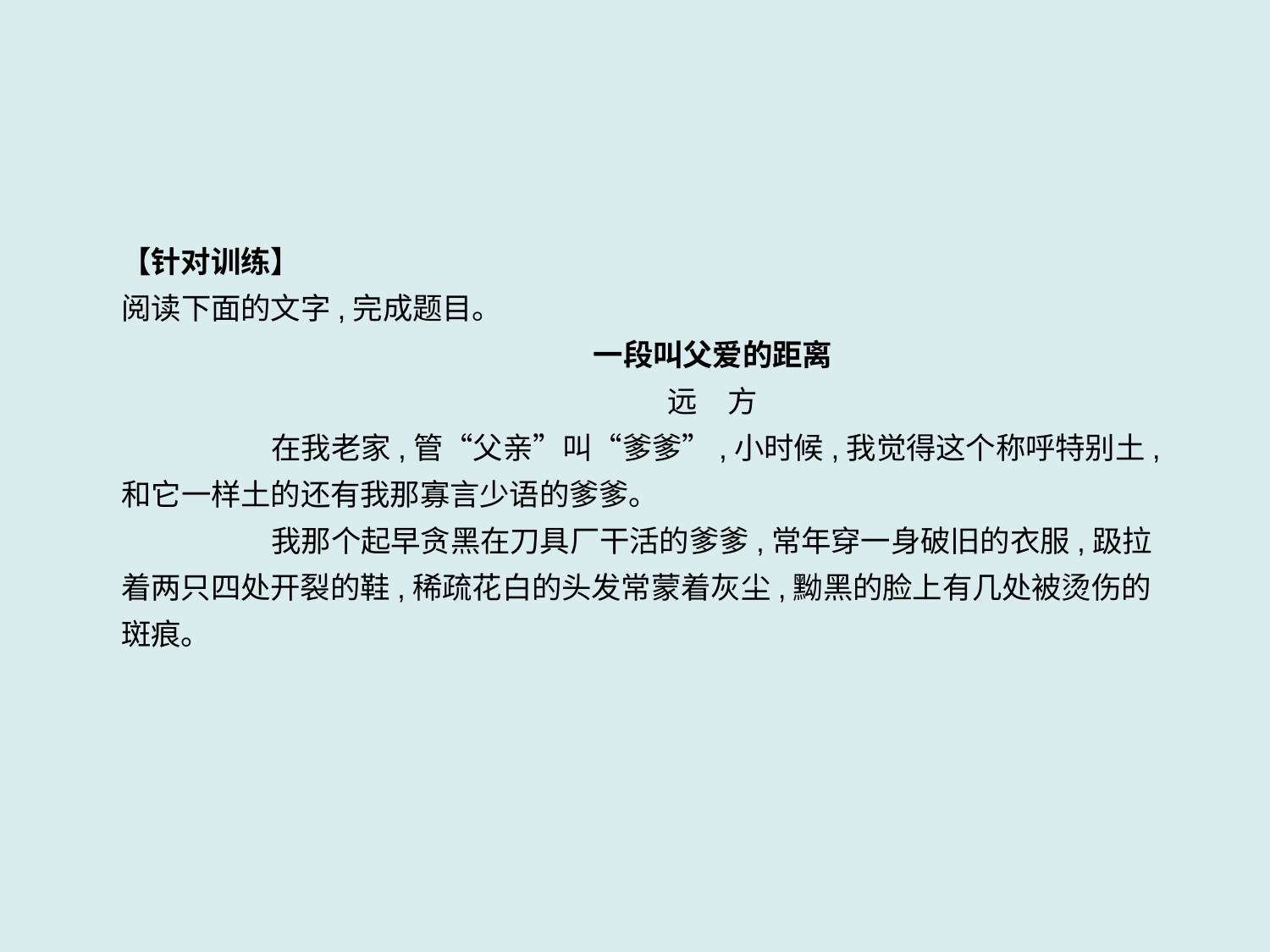

【针对训练】
阅读下面的文字,完成题目。
一段叫父爱的距离
远　方
在我老家,管“父亲”叫“爹爹”,小时候,我觉得这个称呼特别土,和它一样土的还有我那寡言少语的爹爹。
我那个起早贪黑在刀具厂干活的爹爹,常年穿一身破旧的衣服,趿拉着两只四处开裂的鞋,稀疏花白的头发常蒙着灰尘,黝黑的脸上有几处被烫伤的斑痕。